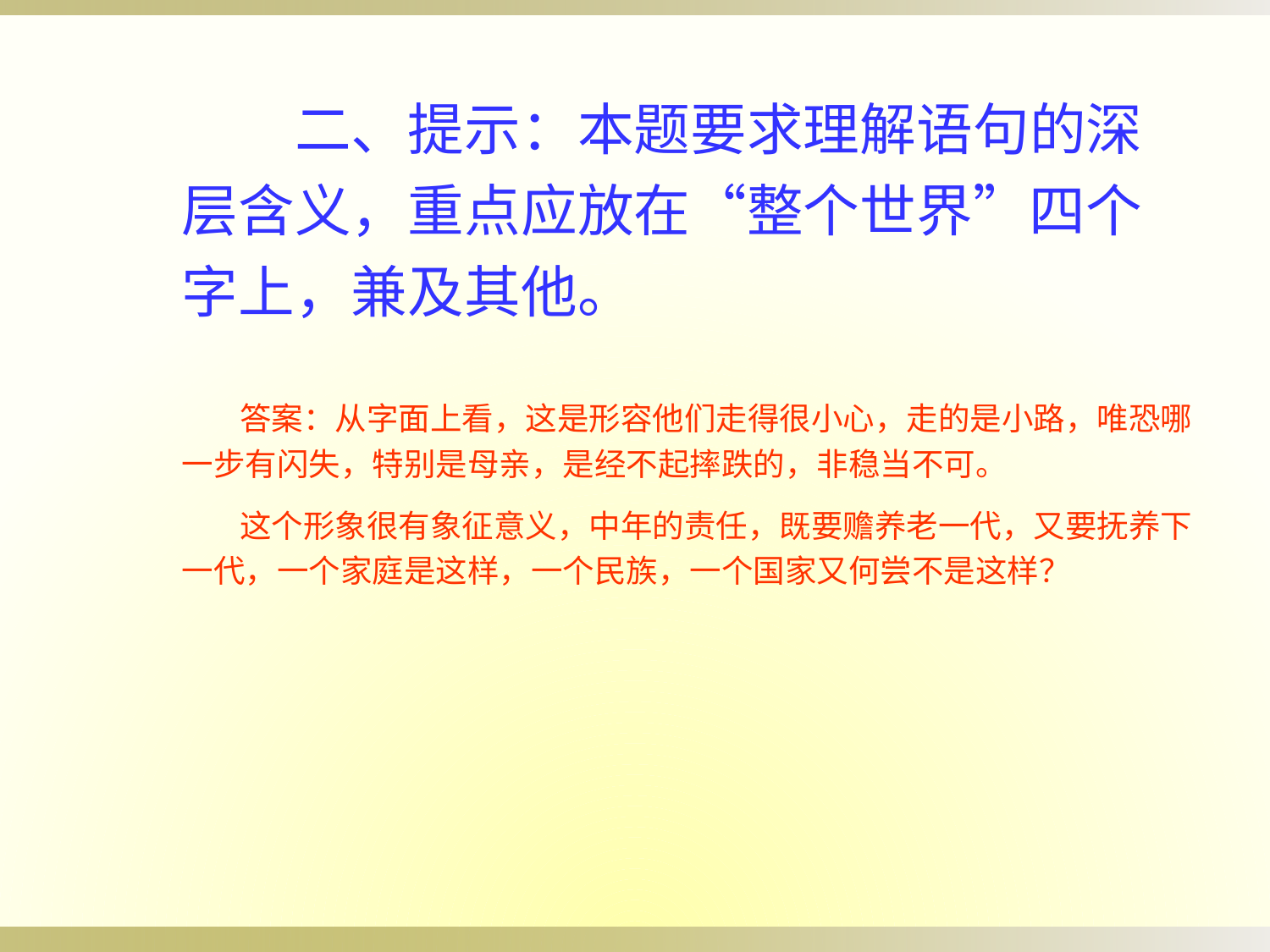

二、提示：本题要求理解语句的深层含义，重点应放在“整个世界”四个字上，兼及其他。
       答案：从字面上看，这是形容他们走得很小心，走的是小路，唯恐哪一步有闪失，特别是母亲，是经不起摔跌的，非稳当不可。
       这个形象很有象征意义，中年的责任，既要赡养老一代，又要抚养下一代，一个家庭是这样，一个民族，一个国家又何尝不是这样？